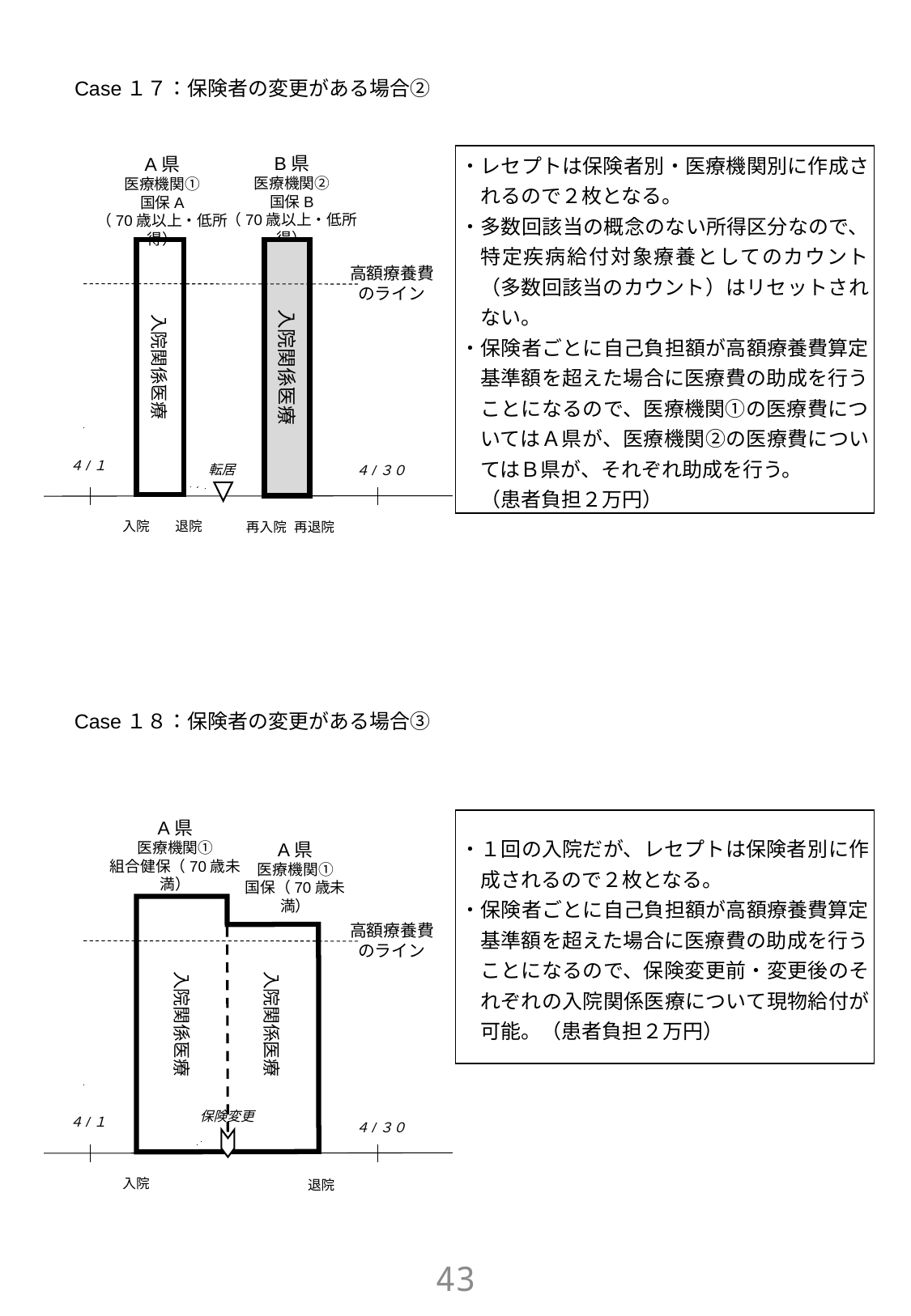

Case１７：保険者の変更がある場合②
B県
医療機関②
国保B
（70歳以上・低所得）
・レセプトは保険者別・医療機関別に作成されるので２枚となる。
・多数回該当の概念のない所得区分なので、特定疾病給付対象療養としてのカウント（多数回該当のカウント）はリセットされない。
・保険者ごとに自己負担額が高額療養費算定基準額を超えた場合に医療費の助成を行うことになるので、医療機関①の医療費についてはＡ県が、医療機関②の医療費についてはＢ県が、それぞれ助成を行う。
　（患者負担２万円）
A県
医療機関①
国保A
（70歳以上・低所得）
入院関係医療
入院関係医療
高額療養費
のライン
４/１
転居
４/３０

入院
退院
再入院
再退院
Case１８：保険者の変更がある場合③
A県
医療機関①
組合健保（70歳未満）
・１回の入院だが、レセプトは保険者別に作成されるので２枚となる。
・保険者ごとに自己負担額が高額療養費算定基準額を超えた場合に医療費の助成を行うことになるので、保険変更前・変更後のそれぞれの入院関係医療について現物給付が可能。（患者負担２万円）
A県
医療機関①
国保（70歳未満）
入院関係医療

入院関係医療
高額療養費
のライン
保険変更
４/１
４/３０

入院
退院
43